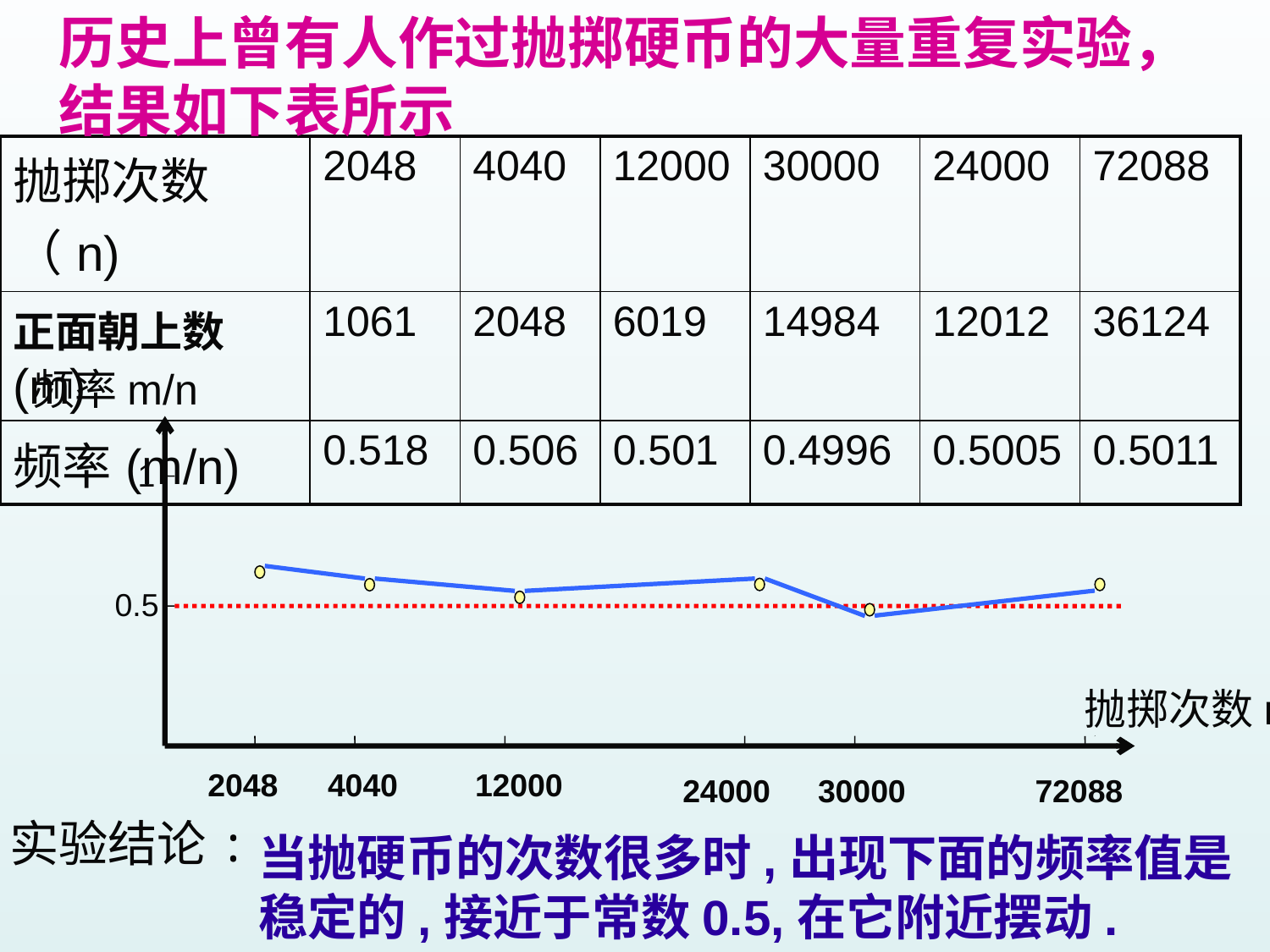

历史上曾有人作过抛掷硬币的大量重复实验，
结果如下表所示
| 抛掷次数（n) | 2048 | 4040 | 12000 | 30000 | 24000 | 72088 |
| --- | --- | --- | --- | --- | --- | --- |
| 正面朝上数(m) | 1061 | 2048 | 6019 | 14984 | 12012 | 36124 |
| 频率(m/n) | 0.518 | 0.506 | 0.501 | 0.4996 | 0.5005 | 0.5011 |
频率m/n

1

0.5

抛掷次数n

2048
4040
12000
24000
30000
72088

实验结论:
当抛硬币的次数很多时,出现下面的频率值是
稳定的,接近于常数0.5,在它附近摆动.